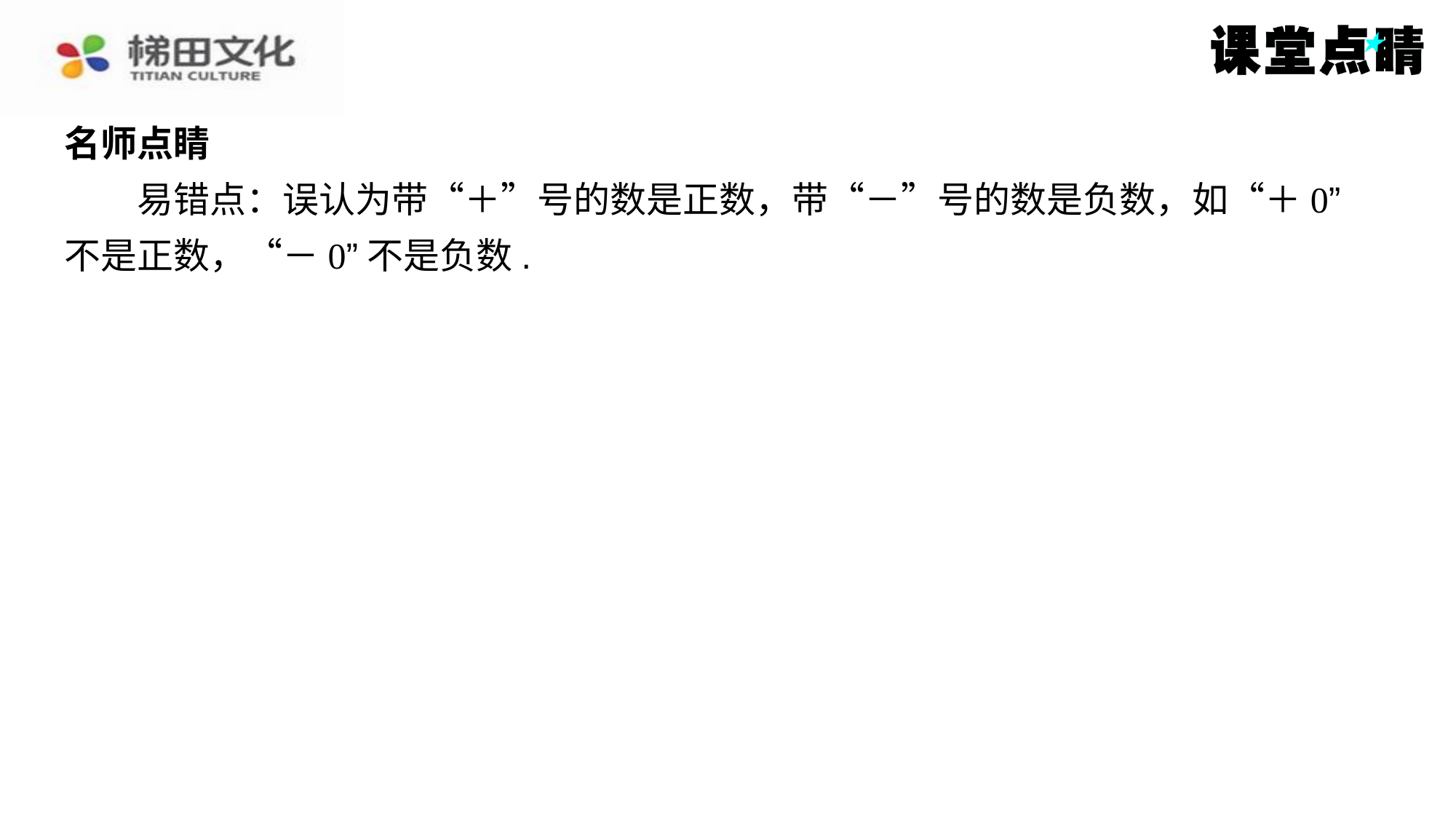

名师点睛
　　易错点：误认为带“＋”号的数是正数，带“－”号的数是负数，如“＋0”
不是正数，“－0”不是负数.